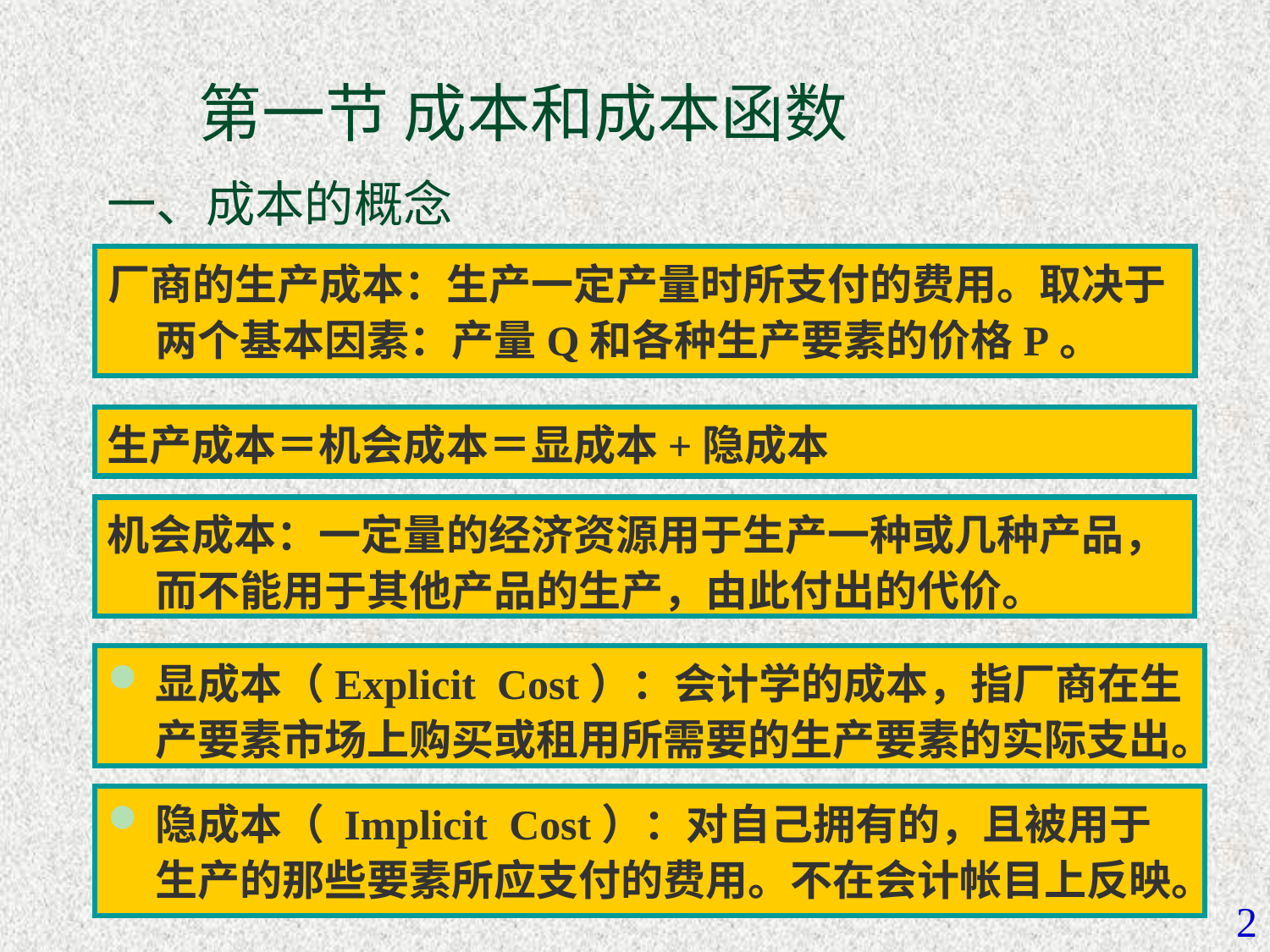

# 第一节 成本和成本函数
一、成本的概念
厂商的生产成本：生产一定产量时所支付的费用。取决于两个基本因素：产量Q和各种生产要素的价格P。
生产成本＝机会成本＝显成本+隐成本
机会成本：一定量的经济资源用于生产一种或几种产品，而不能用于其他产品的生产，由此付出的代价。
显成本（Explicit  Cost）：会计学的成本，指厂商在生产要素市场上购买或租用所需要的生产要素的实际支出。
隐成本（ Implicit  Cost）：对自己拥有的，且被用于生产的那些要素所应支付的费用。不在会计帐目上反映。
2